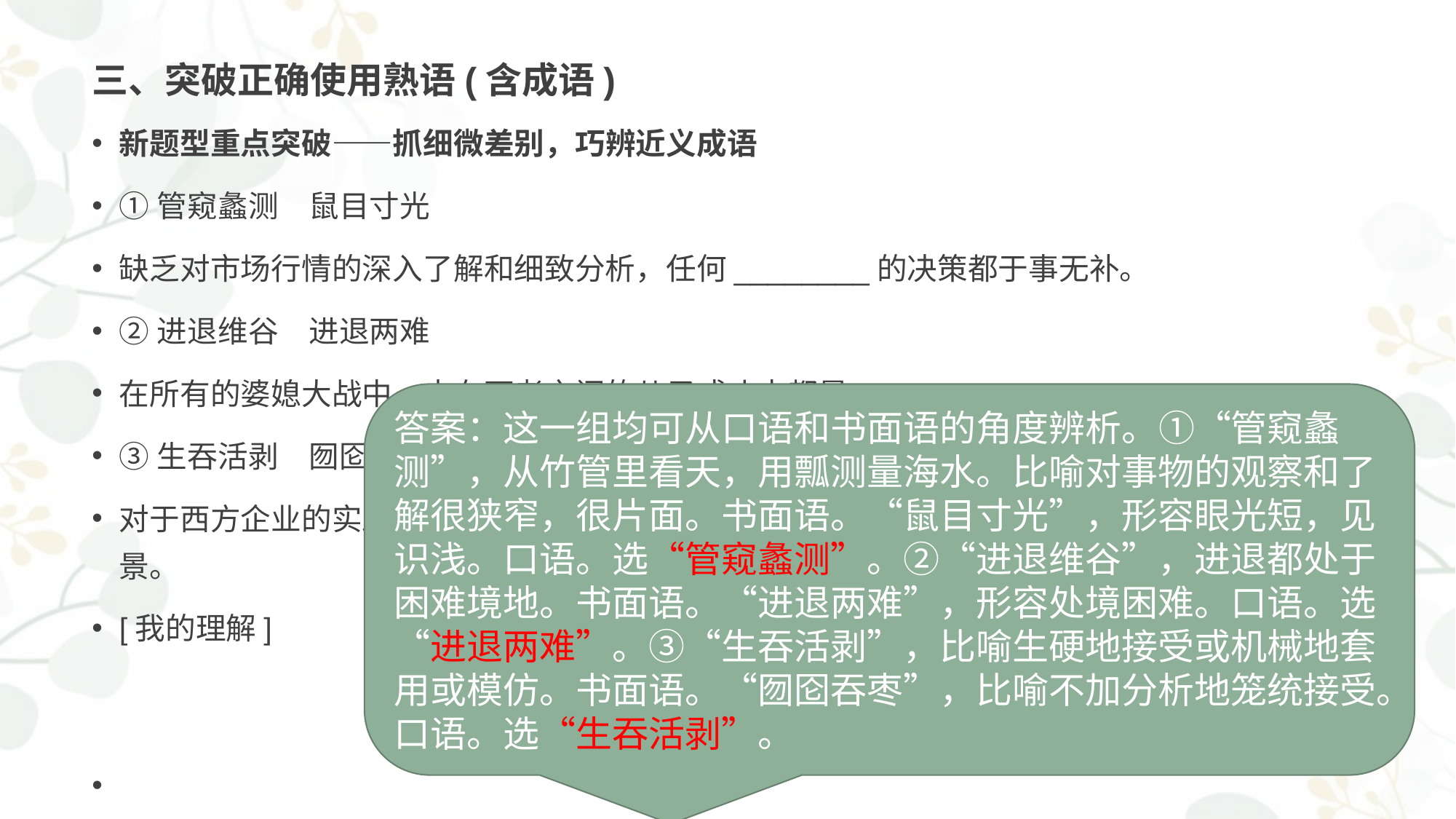

# 三、突破正确使用熟语(含成语)
新题型重点突破——抓细微差别，巧辨近义成语
①管窥蠡测　鼠目寸光
缺乏对市场行情的深入了解和细致分析，任何________的决策都于事无补。
②进退维谷　进退两难
在所有的婆媳大战中，夹在两者之间的儿子或丈夫都是________。
③生吞活剥　囫囵吞枣
对于西方企业的实践经验，我们要学习，但不能________，不能忽视中国企业本土文化的背景。
[我的理解]

答案：这一组均可从口语和书面语的角度辨析。①“管窥蠡测”，从竹管里看天，用瓢测量海水。比喻对事物的观察和了解很狭窄，很片面。书面语。“鼠目寸光”，形容眼光短，见识浅。口语。选“管窥蠡测”。②“进退维谷”，进退都处于困难境地。书面语。“进退两难”，形容处境困难。口语。选“进退两难”。③“生吞活剥”，比喻生硬地接受或机械地套用或模仿。书面语。“囫囵吞枣”，比喻不加分析地笼统接受。口语。选“生吞活剥”。